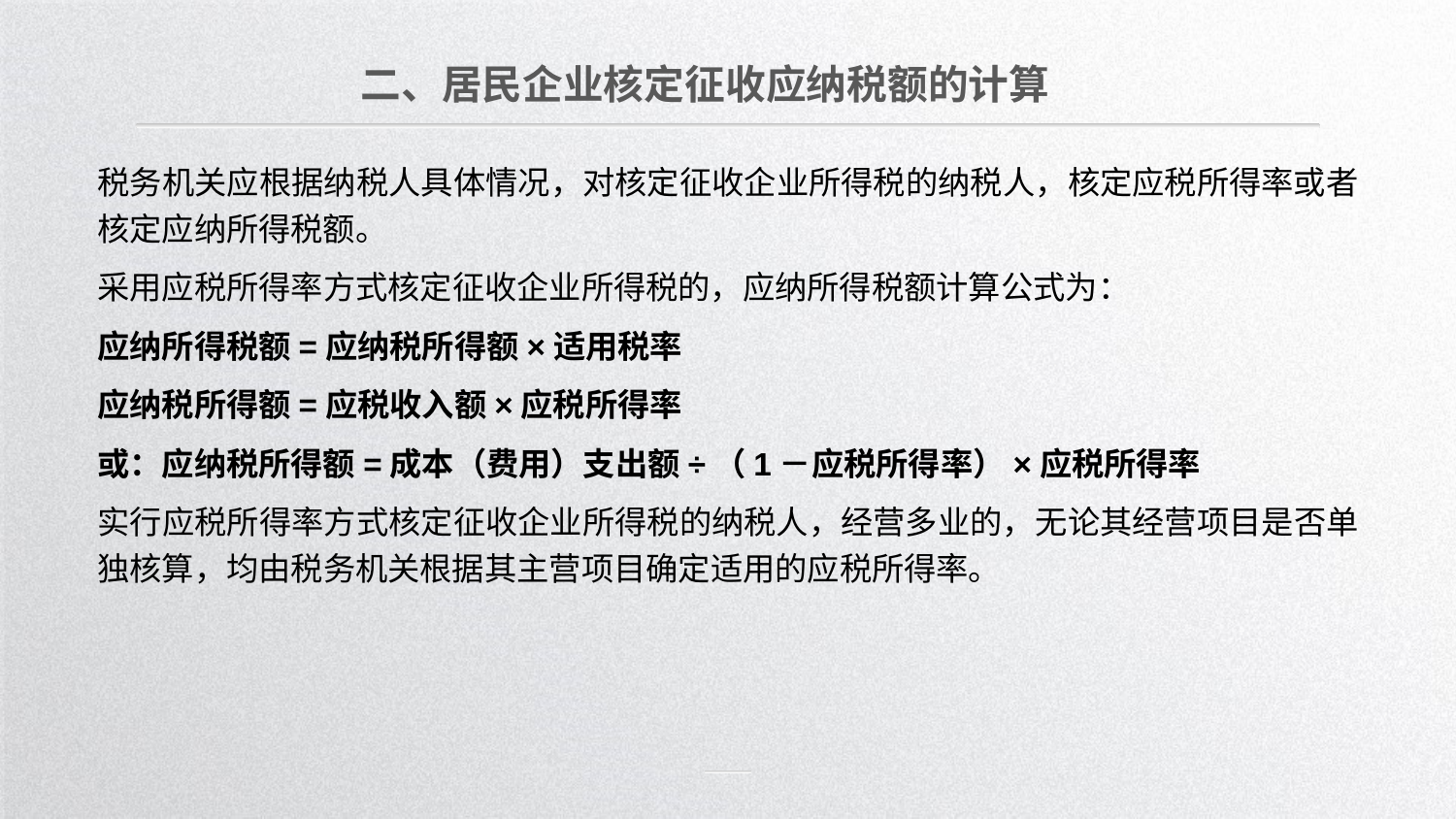

二、居民企业核定征收应纳税额的计算
税务机关应根据纳税人具体情况，对核定征收企业所得税的纳税人，核定应税所得率或者核定应纳所得税额。
采用应税所得率方式核定征收企业所得税的，应纳所得税额计算公式为：
应纳所得税额=应纳税所得额×适用税率
应纳税所得额=应税收入额×应税所得率
或：应纳税所得额=成本（费用）支出额÷（1－应税所得率）×应税所得率
实行应税所得率方式核定征收企业所得税的纳税人，经营多业的，无论其经营项目是否单独核算，均由税务机关根据其主营项目确定适用的应税所得率。